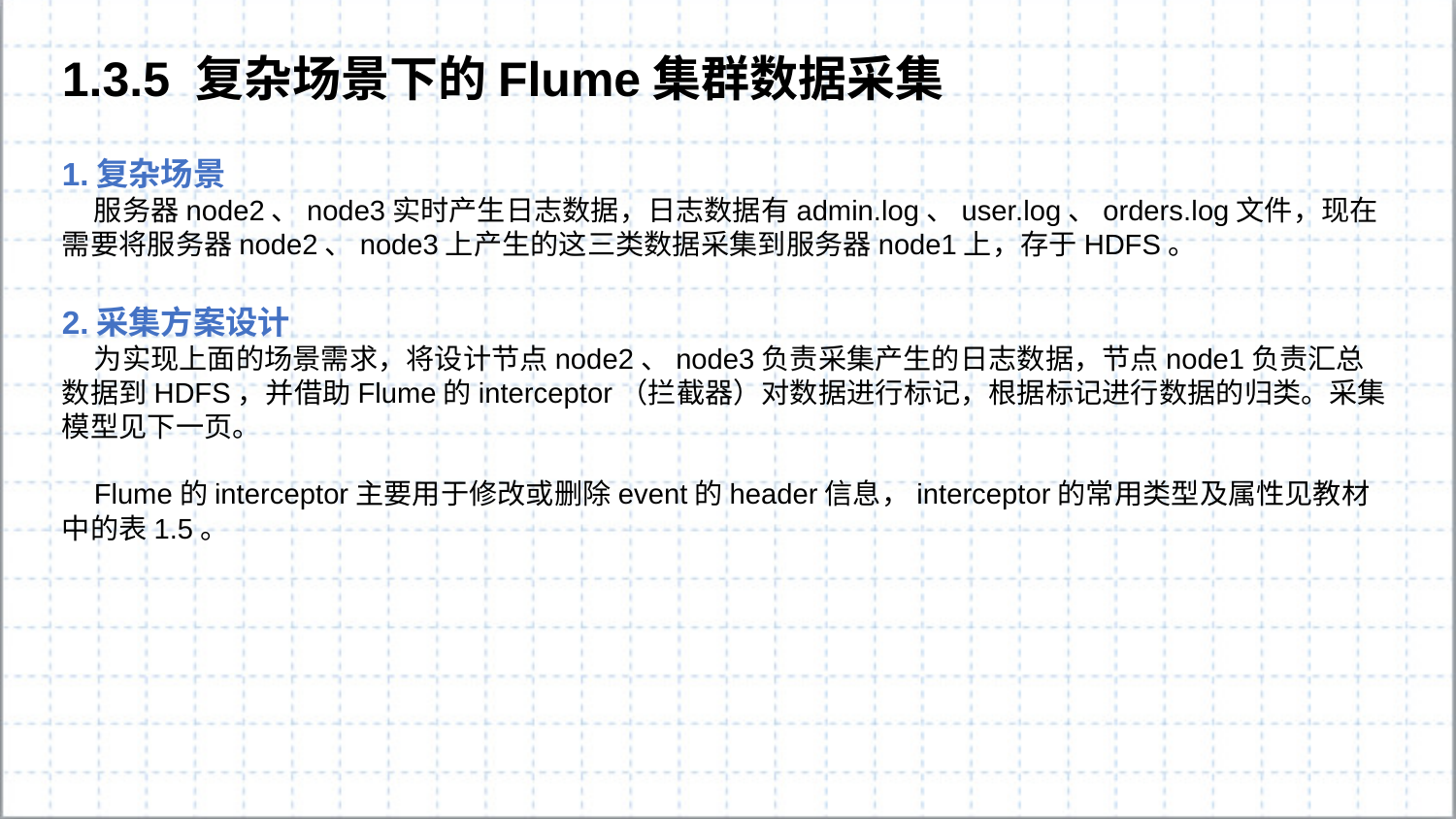

1.3.5 复杂场景下的Flume集群数据采集
1.复杂场景
    服务器node2、node3实时产生日志数据，日志数据有admin.log、user.log、orders.log文件，现在需要将服务器node2、node3上产生的这三类数据采集到服务器node1上，存于HDFS。
2.采集方案设计
    为实现上面的场景需求，将设计节点node2、node3负责采集产生的日志数据，节点node1负责汇总数据到HDFS，并借助Flume的interceptor（拦截器）对数据进行标记，根据标记进行数据的归类。采集模型见下一页。

    Flume的interceptor主要用于修改或删除event的header信息，interceptor的常用类型及属性见教材中的表1.5。